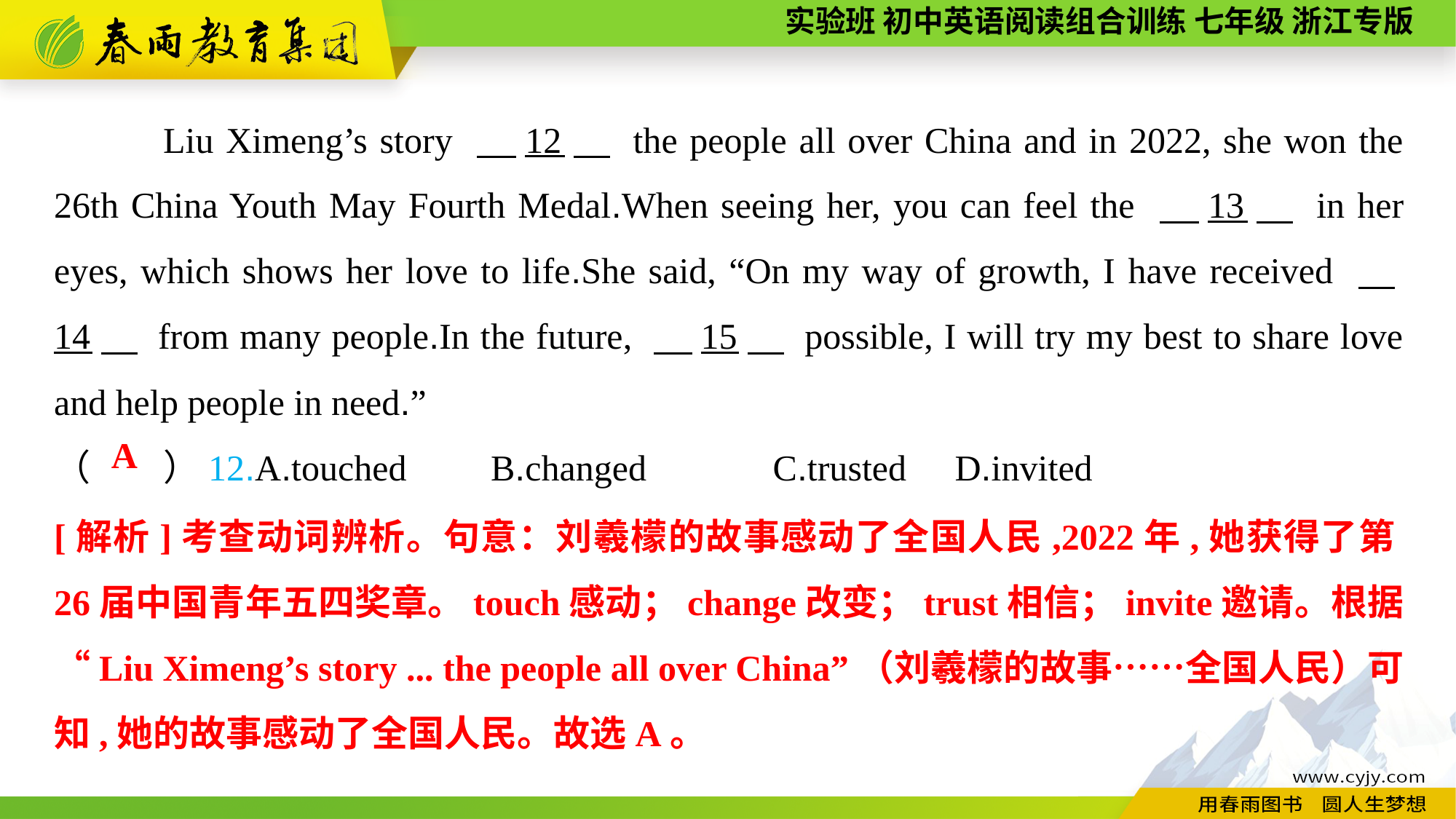

Liu Ximeng’s story 　12　 the people all over China and in 2022, she won the 26th China Youth May Fourth Medal.When seeing her, you can feel the 　13　 in her eyes, which shows her love to life.She said, “On my way of growth, I have received 　14　 from many people.In the future, 　15　 possible, I will try my best to share love and help people in need.”
（　　）12.A.touched	B.changed	       C.trusted	   D.invited
A
[解析]考查动词辨析。句意：刘羲檬的故事感动了全国人民,2022年,她获得了第26届中国青年五四奖章。touch感动；change改变；trust相信；invite邀请。根据“Liu Ximeng’s story ... the people all over China”（刘羲檬的故事……全国人民）可知,她的故事感动了全国人民。故选A。